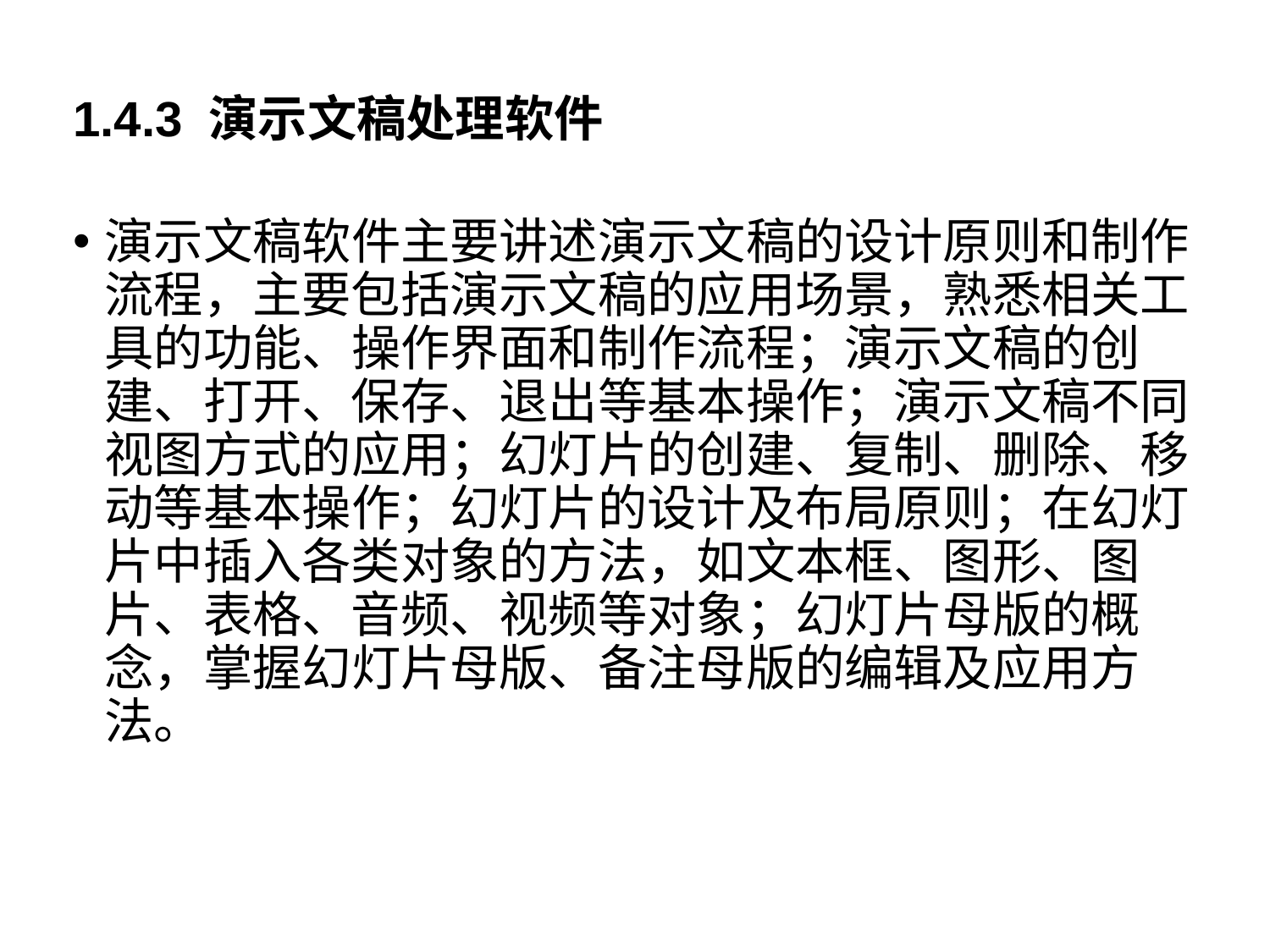

# 1.4.3 演示文稿处理软件
演示文稿软件主要讲述演示文稿的设计原则和制作流程，主要包括演示文稿的应用场景，熟悉相关工具的功能、操作界面和制作流程；演示文稿的创建、打开、保存、退出等基本操作；演示文稿不同视图方式的应用；幻灯片的创建、复制、删除、移动等基本操作；幻灯片的设计及布局原则；在幻灯片中插入各类对象的方法，如文本框、图形、图片、表格、音频、视频等对象；幻灯片母版的概念，掌握幻灯片母版、备注母版的编辑及应用方法。